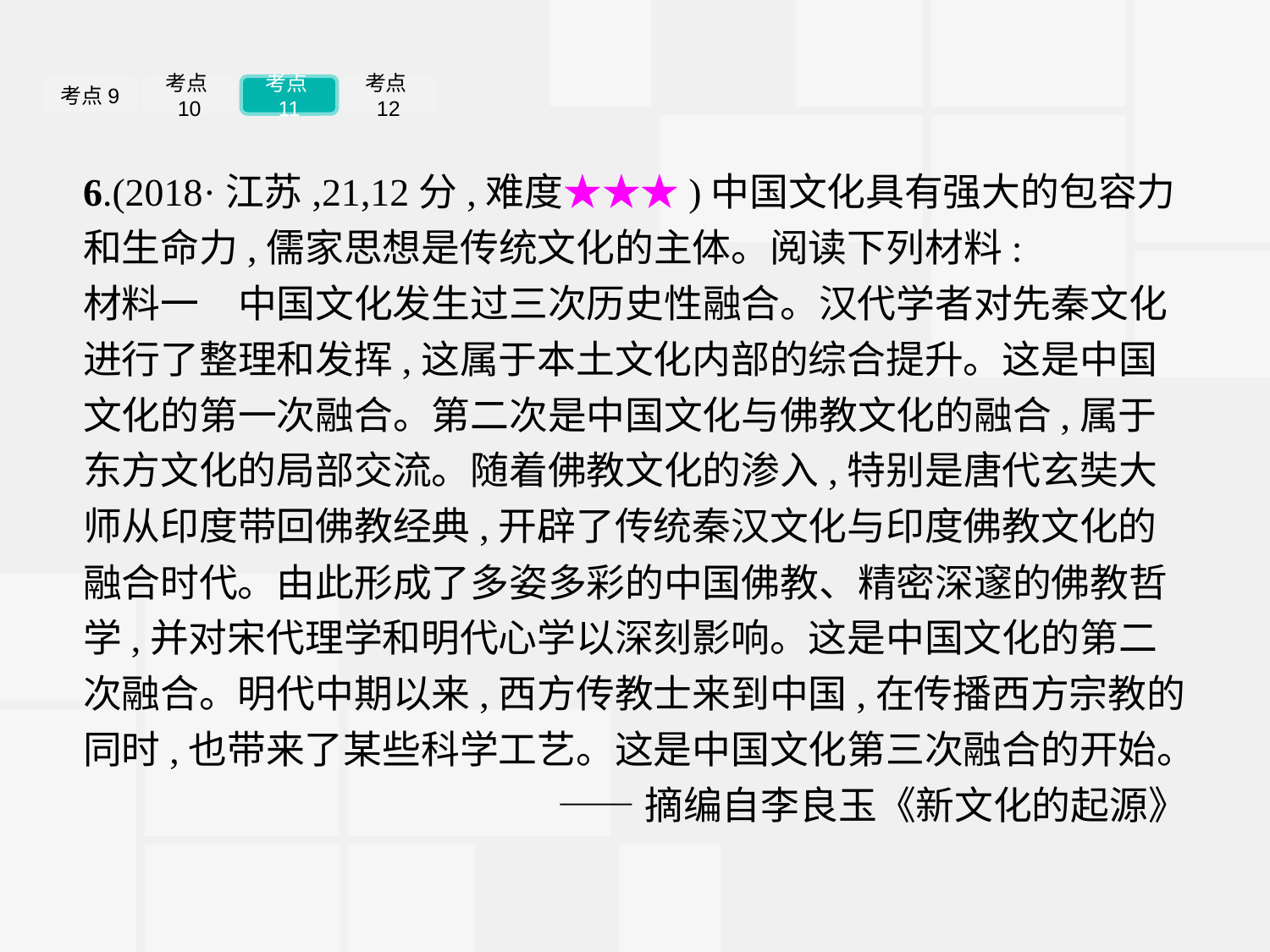

考点9
考点10
考点11
考点12
6.(2018·江苏,21,12分,难度★★★)中国文化具有强大的包容力和生命力,儒家思想是传统文化的主体。阅读下列材料:
材料一　中国文化发生过三次历史性融合。汉代学者对先秦文化进行了整理和发挥,这属于本土文化内部的综合提升。这是中国文化的第一次融合。第二次是中国文化与佛教文化的融合,属于东方文化的局部交流。随着佛教文化的渗入,特别是唐代玄奘大师从印度带回佛教经典,开辟了传统秦汉文化与印度佛教文化的融合时代。由此形成了多姿多彩的中国佛教、精密深邃的佛教哲学,并对宋代理学和明代心学以深刻影响。这是中国文化的第二次融合。明代中期以来,西方传教士来到中国,在传播西方宗教的同时,也带来了某些科学工艺。这是中国文化第三次融合的开始。
——摘编自李良玉《新文化的起源》